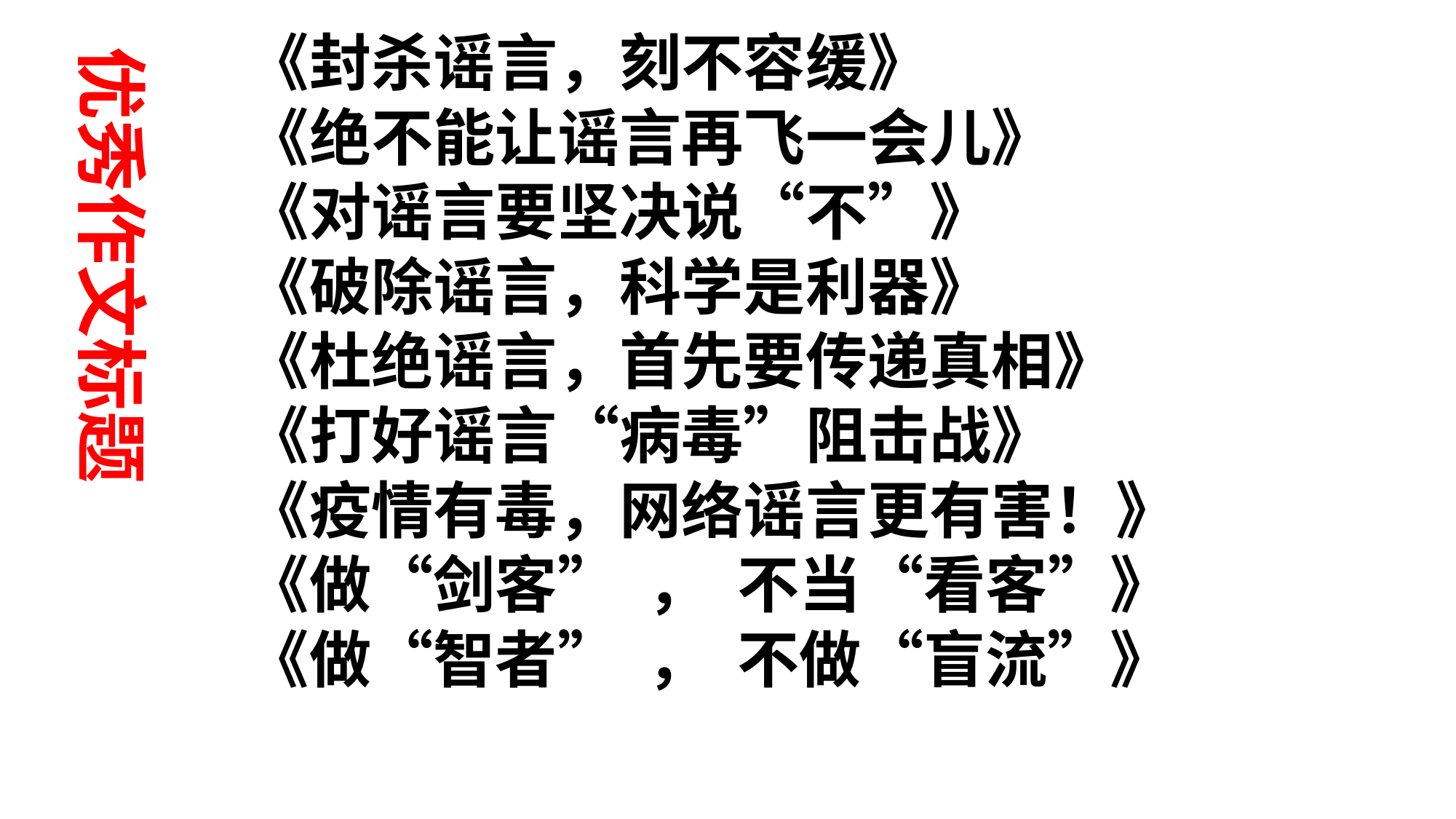

《封杀谣言，刻不容缓》
《绝不能让谣言再飞一会儿》
《对谣言要坚决说“不”》
《破除谣言，科学是利器》
《杜绝谣言，首先要传递真相》
《打好谣言“病毒”阻击战》
《疫情有毒，网络谣言更有害！》
《做“剑客”  ，  不当“看客”》
《做“智者”  ，  不做“盲流”》
优秀作文标题